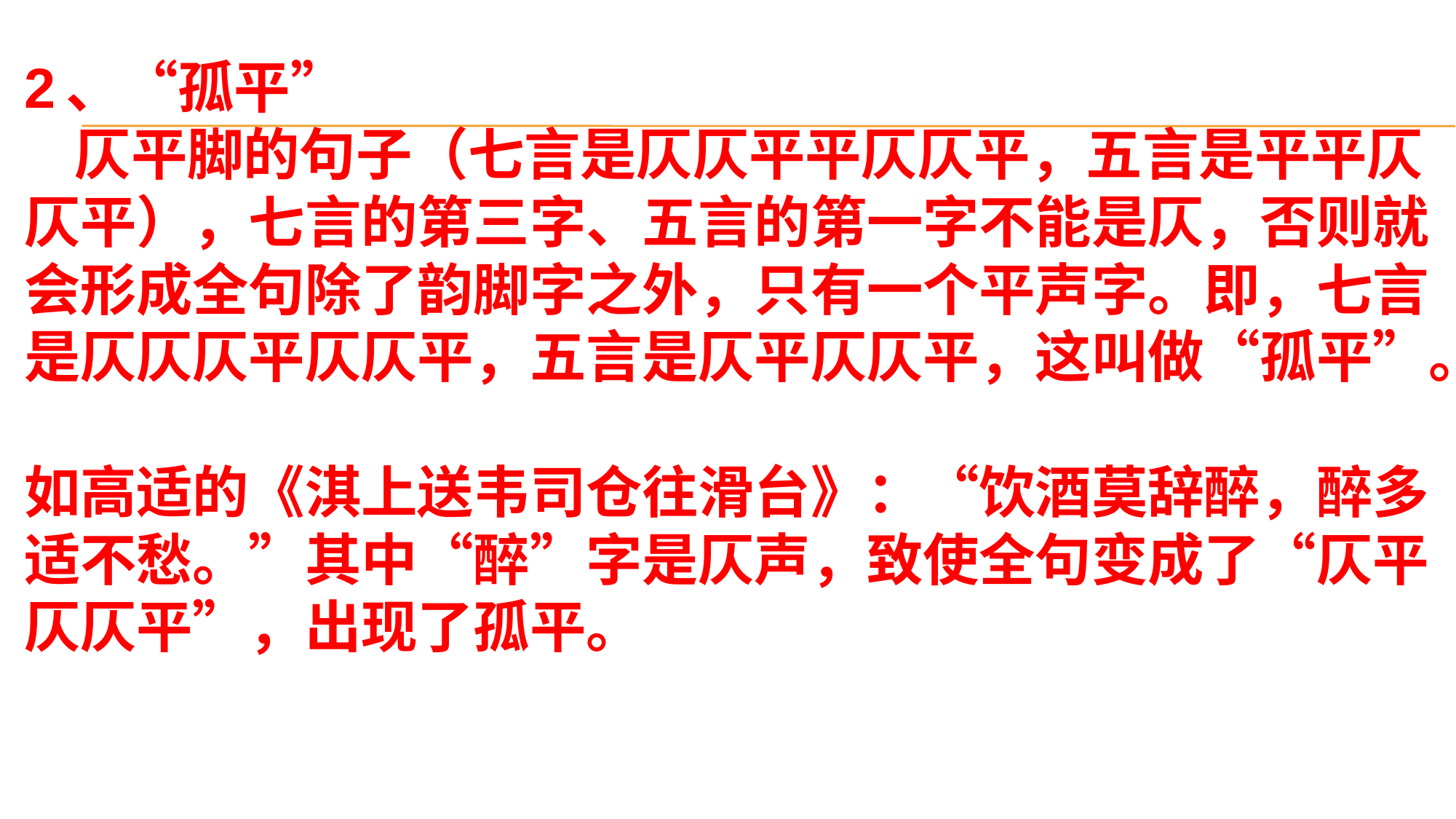

# 2、“孤平” 仄平脚的句子（七言是仄仄平平仄仄平，五言是平平仄仄平），七言的第三字、五言的第一字不能是仄，否则就会形成全句除了韵脚字之外，只有一个平声字。即，七言是仄仄仄平仄仄平，五言是仄平仄仄平，这叫做“孤平”。 如高适的《淇上送韦司仓往滑台》：“饮酒莫辞醉，醉多适不愁。”其中“醉”字是仄声，致使全句变成了“仄平仄仄平”，出现了孤平。